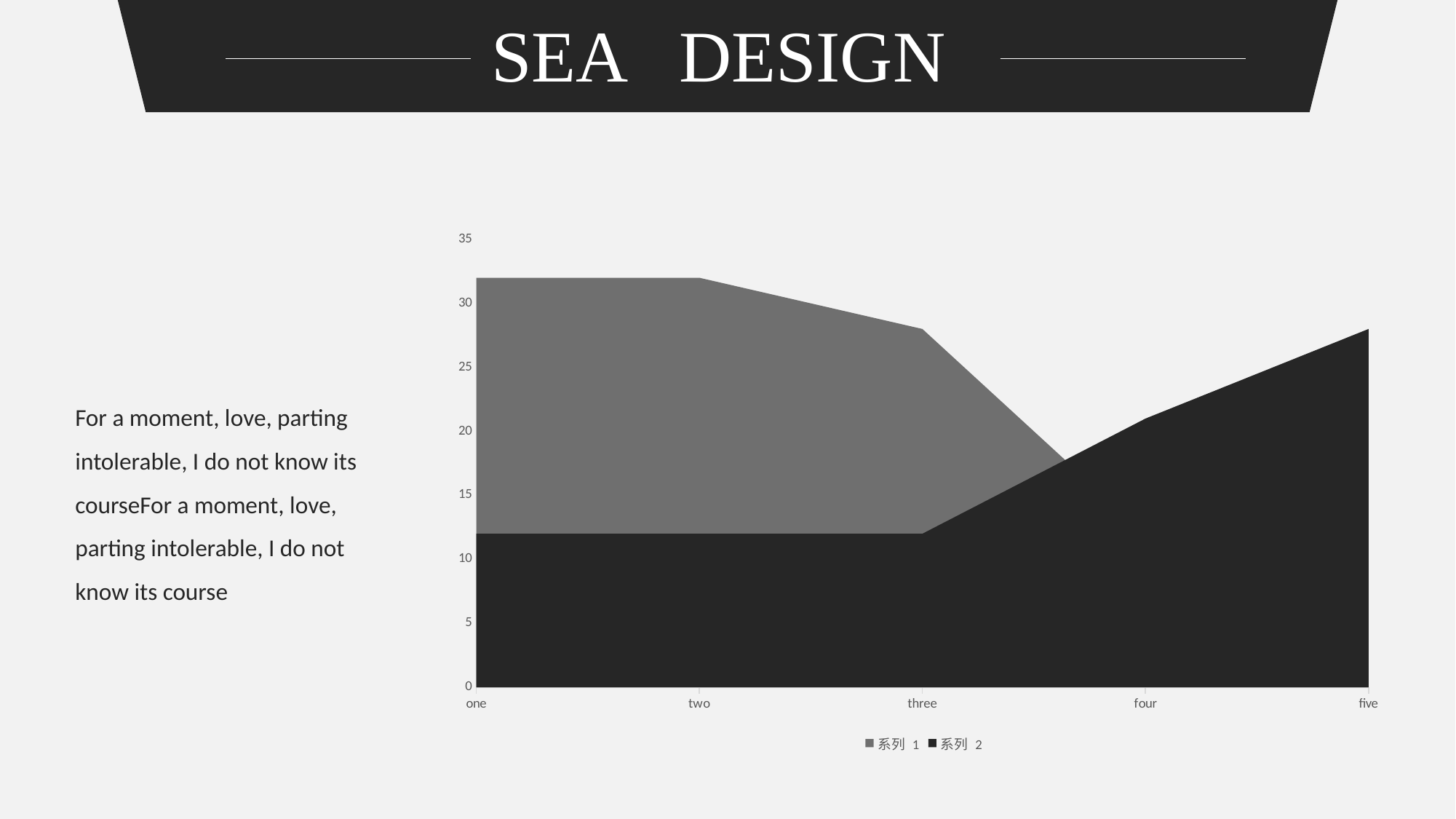

SEA   DESIGN

### Chart

| Category | 系列 1 | 系列 2 |
|---|---|---|
| one | 32.0 | 12.0 |
| two | 32.0 | 12.0 |
| three | 28.0 | 12.0 |
| four | 12.0 | 21.0 |
| five | 15.0 | 28.0 |
For a moment, love, parting intolerable, I do not know its courseFor a moment, love, parting intolerable, I do not know its course